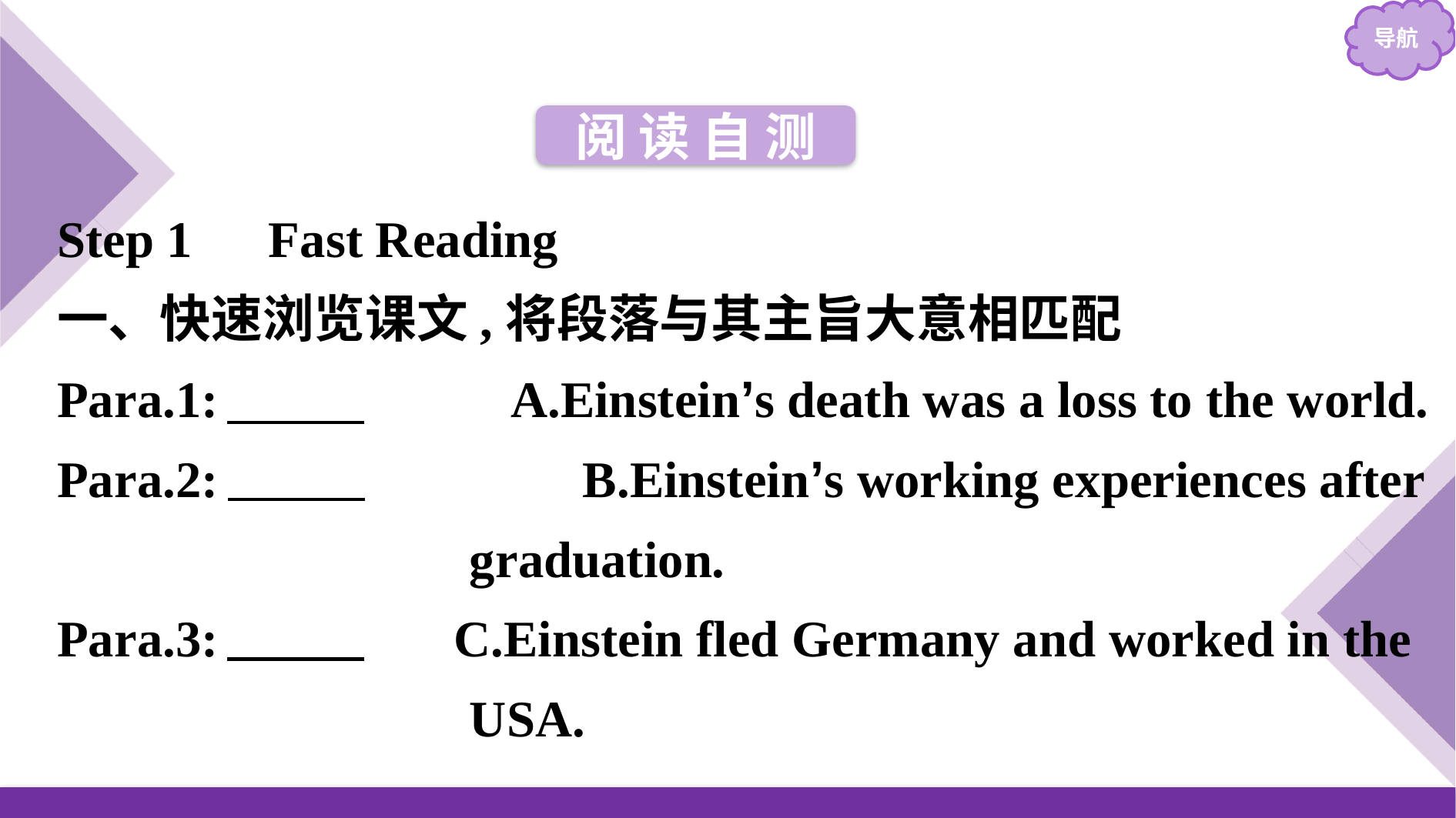

阅 读 自 测
Step 1　Fast Reading
一、快速浏览课文,将段落与其主旨大意相匹配
Para.1:　D　　　A.Einstein’s death was a loss to the world.
Para.2:　E 	          B.Einstein’s working experiences after
                                graduation.
Para.3:　B  	C.Einstein fled Germany and worked in the
                                USA.